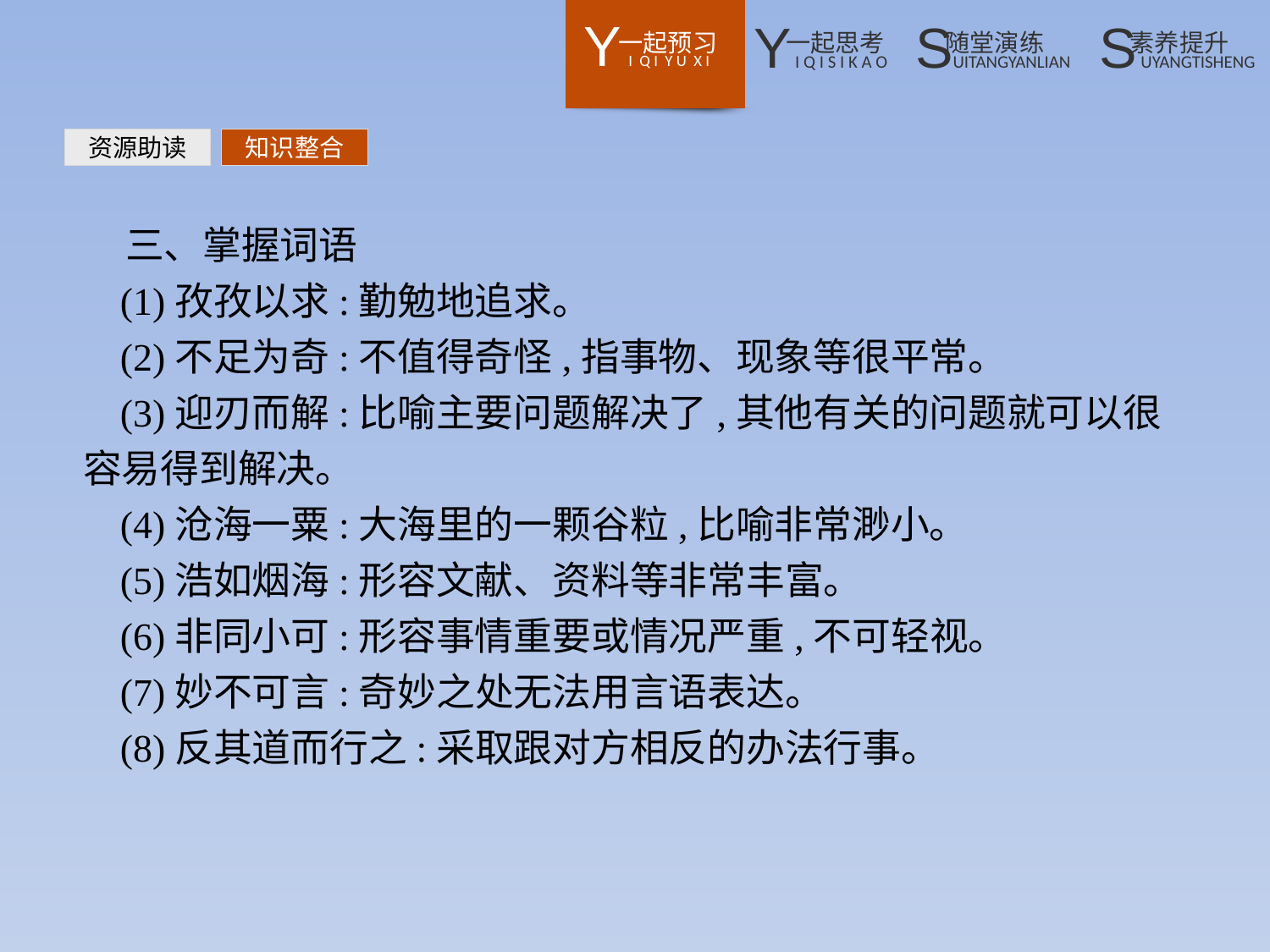

资源助读
知识整合
三、掌握词语
(1)孜孜以求:勤勉地追求。
(2)不足为奇:不值得奇怪,指事物、现象等很平常。
(3)迎刃而解:比喻主要问题解决了,其他有关的问题就可以很容易得到解决。
(4)沧海一粟:大海里的一颗谷粒,比喻非常渺小。
(5)浩如烟海:形容文献、资料等非常丰富。
(6)非同小可:形容事情重要或情况严重,不可轻视。
(7)妙不可言:奇妙之处无法用言语表达。
(8)反其道而行之:采取跟对方相反的办法行事。